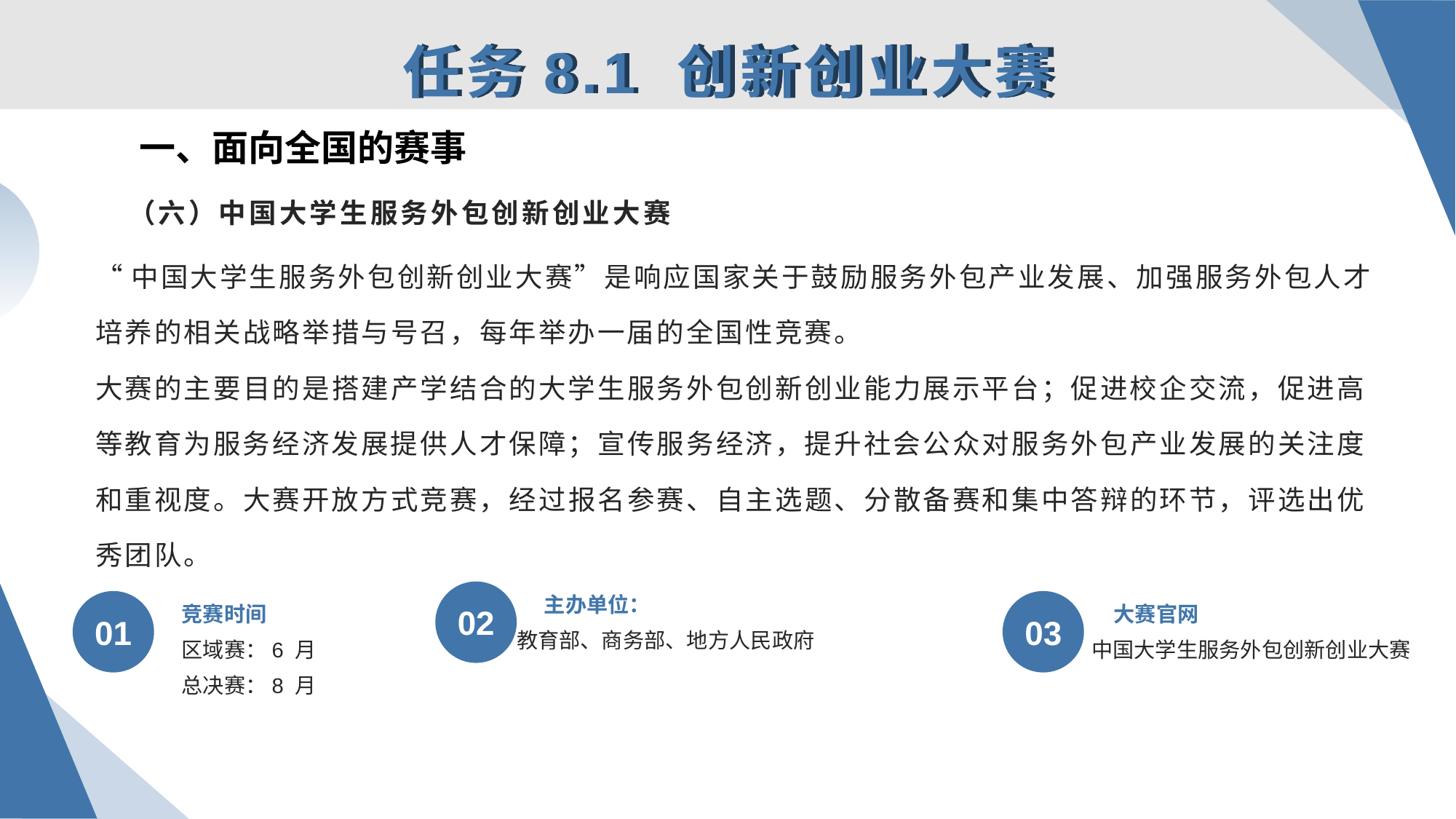

任务8.1 创新创业大赛
一、面向全国的赛事

# （六）中国大学生服务外包创新创业大赛
“中国大学生服务外包创新创业大赛”是响应国家关于鼓励服务外包产业发展、加强服务外包人才培养的相关战略举措与号召，每年举办一届的全国性竞赛。
大赛的主要目的是搭建产学结合的大学生服务外包创新创业能力展示平台；促进校企交流，促进高等教育为服务经济发展提供人才保障；宣传服务经济，提升社会公众对服务外包产业发展的关注度和重视度。大赛开放方式竞赛，经过报名参赛、自主选题、分散备赛和集中答辩的环节，评选出优秀团队。
主办单位：
竞赛时间
大赛官网
02
01
03
教育部、商务部、地方人民政府
中国大学生服务外包创新创业大赛
区域赛：6 月
总决赛：8 月